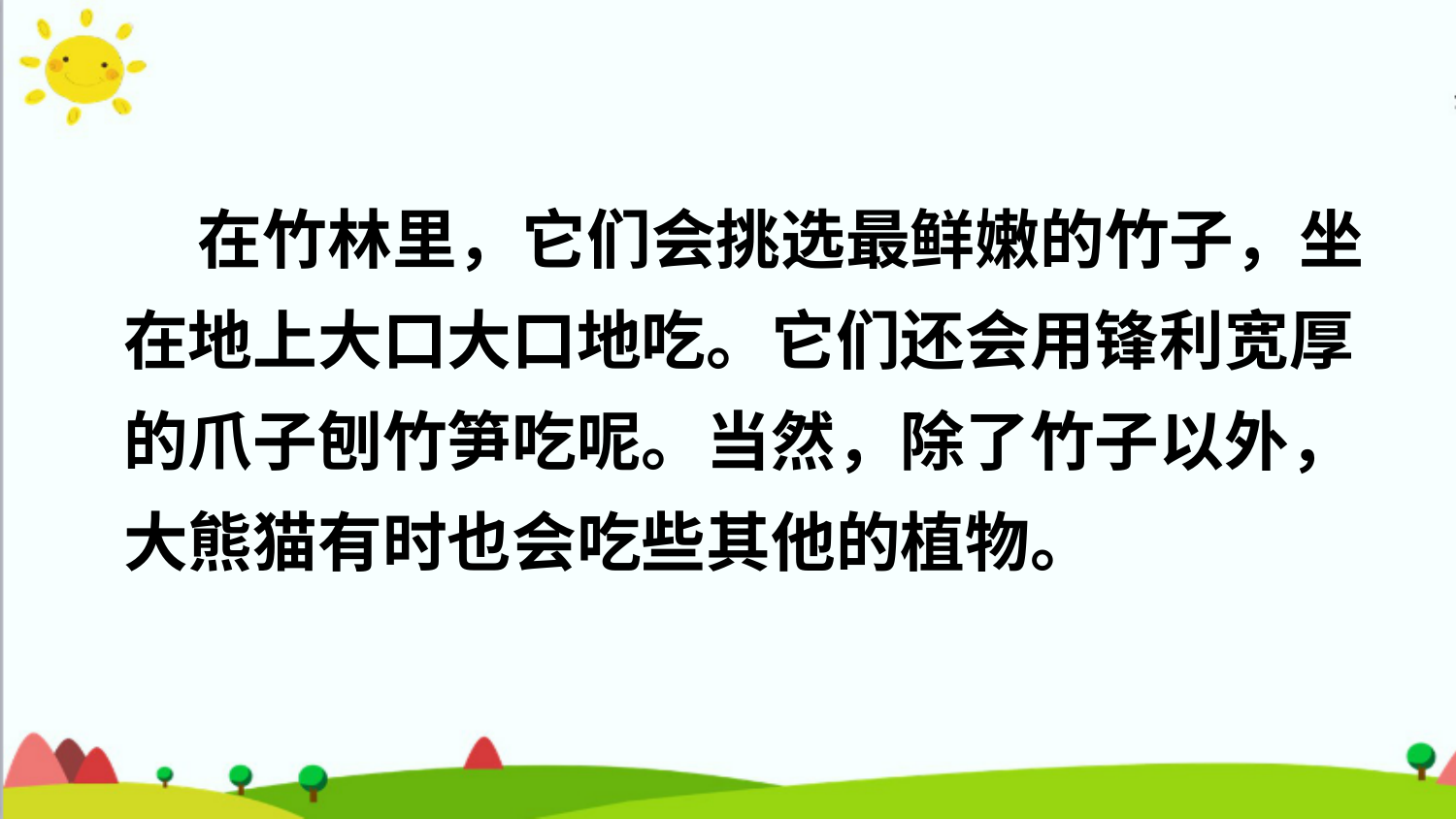

在竹林里，它们会挑选最鲜嫩的竹子，坐在地上大口大口地吃。它们还会用锋利宽厚的爪子刨竹笋吃呢。当然，除了竹子以外，大熊猫有时也会吃些其他的植物。